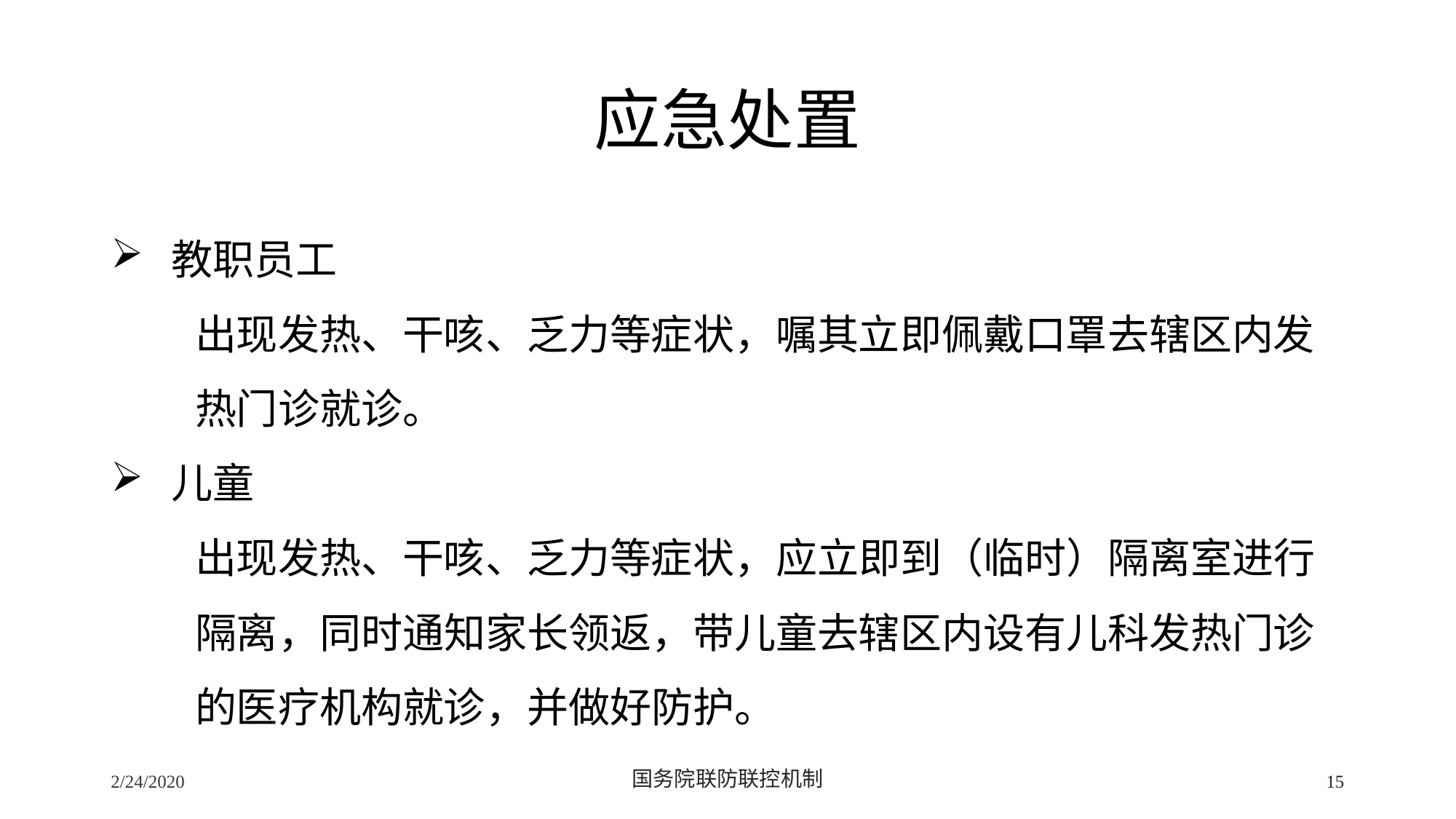

# 应急处置
  教职员工
出现发热、干咳、乏力等症状，嘱其立即佩戴口罩去辖区内发
热门诊就诊。
  儿童
出现发热、干咳、乏力等症状，应立即到（临时）隔离室进行
隔离，同时通知家长领返，带儿童去辖区内设有儿科发热门诊
的医疗机构就诊，并做好防护。

2/24/2020
国务院联防联控机制
15